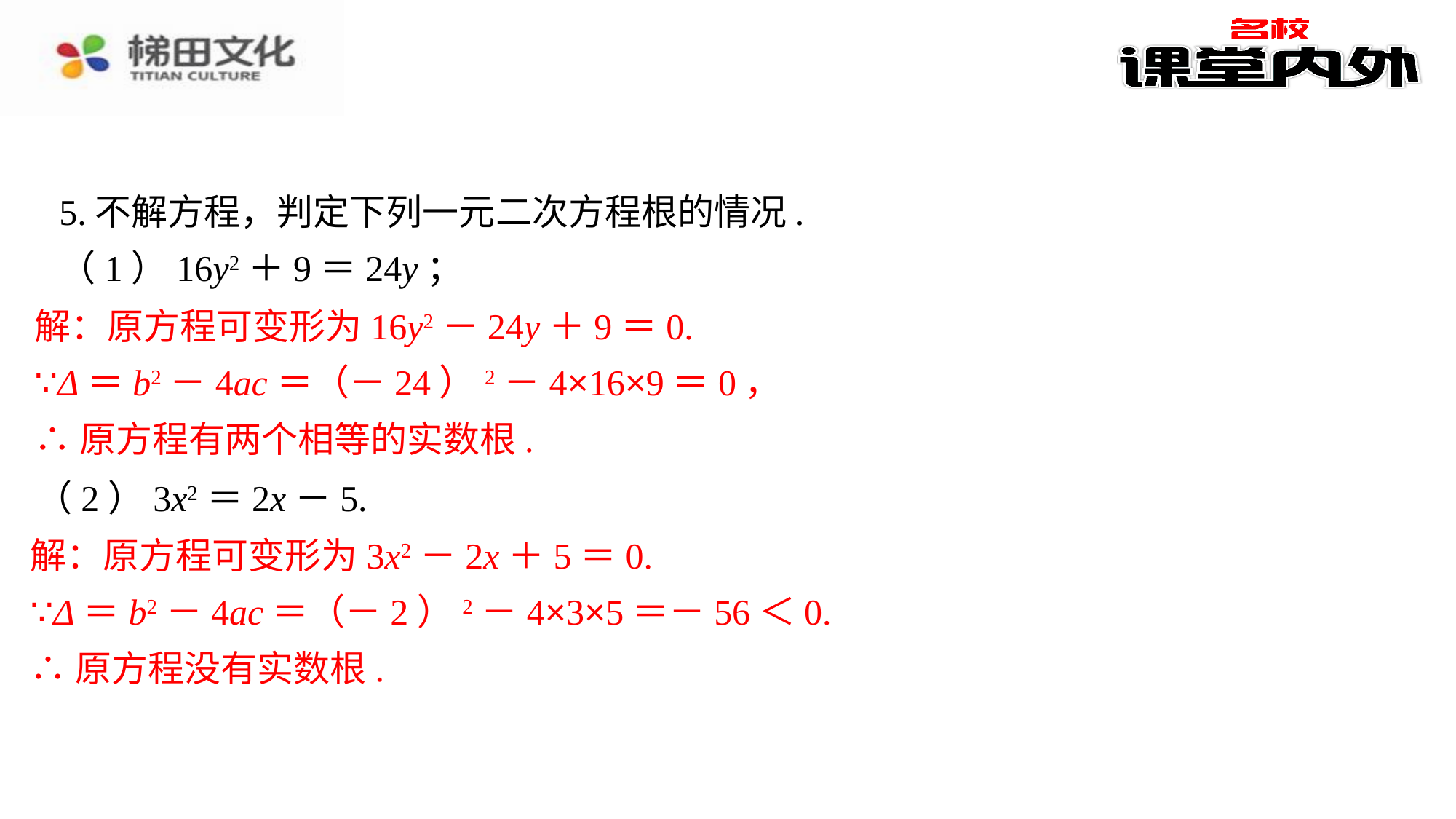

5.不解方程，判定下列一元二次方程根的情况.
（1）16y2＋9＝24y；
解：原方程可变形为16y2－24y＋9＝0.
∵Δ＝b2－4ac＝（－24）2－4×16×9＝0，
∴原方程有两个相等的实数根.
（2）3x2＝2x－5.
解：原方程可变形为3x2－2x＋5＝0.
∵Δ＝b2－4ac＝（－2）2－4×3×5＝－56＜0.
∴原方程没有实数根.